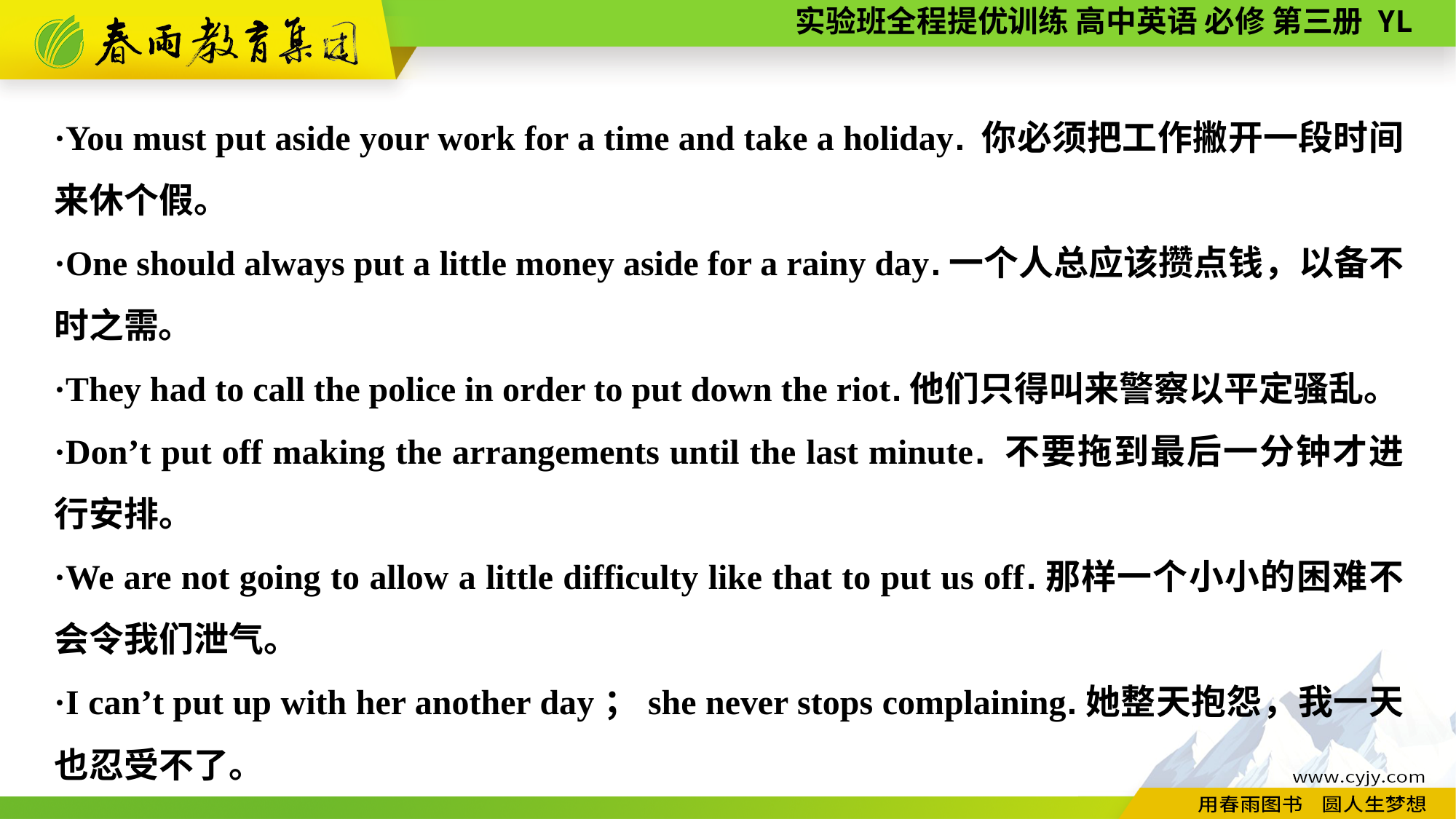

·You must put aside your work for a time and take a holiday. 你必须把工作撇开一段时间来休个假。
·One should always put a little money aside for a rainy day.一个人总应该攒点钱，以备不时之需。
·They had to call the police in order to put down the riot.他们只得叫来警察以平定骚乱。
·Don’t put off making the arrangements until the last minute. 不要拖到最后一分钟才进行安排。
·We are not going to allow a little difficulty like that to put us off.那样一个小小的困难不会令我们泄气。
·I can’t put up with her another day；she never stops complaining.她整天抱怨，我一天也忍受不了。